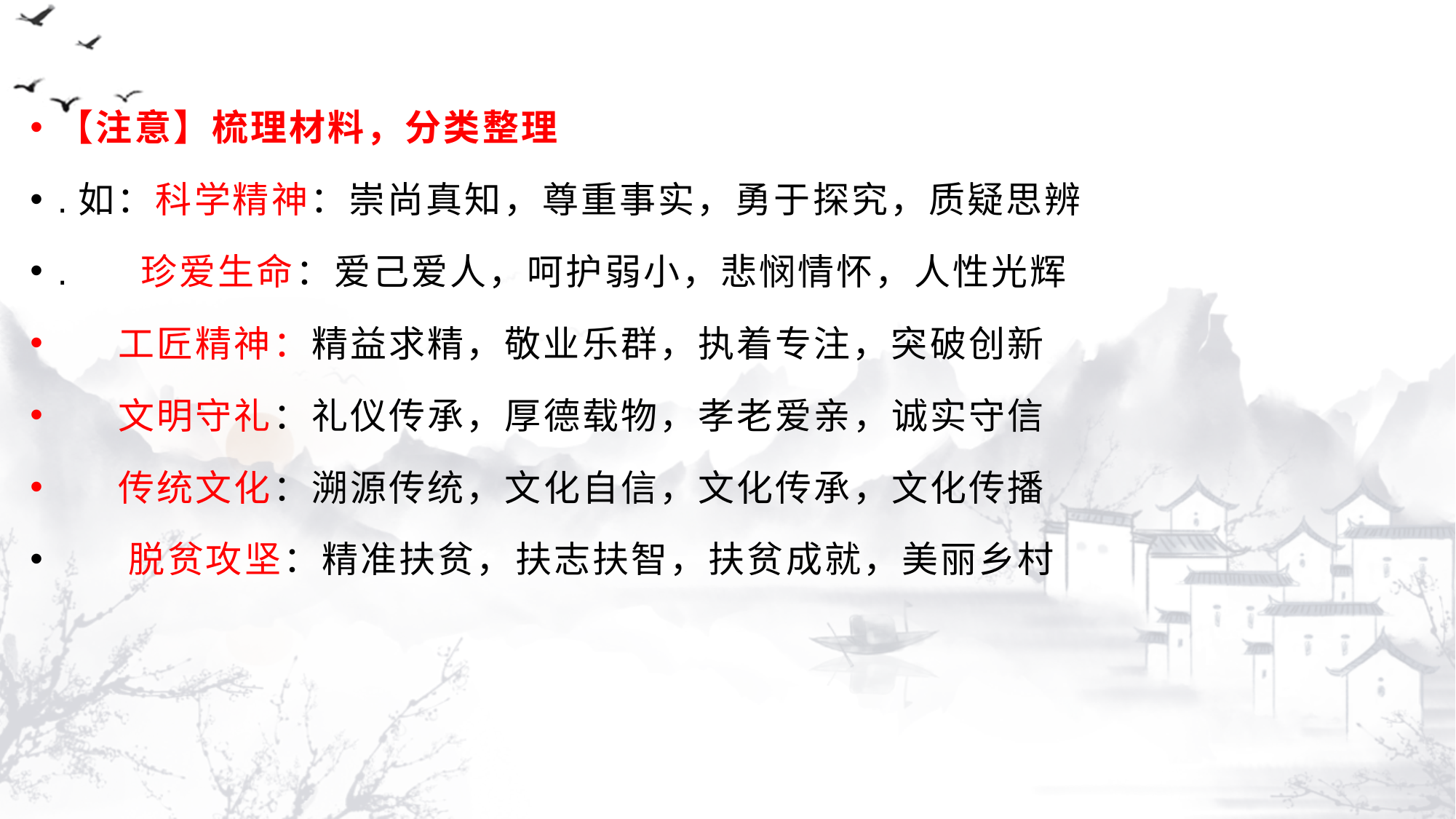

【注意】梳理材料，分类整理
.如：科学精神：崇尚真知，尊重事实，勇于探究，质疑思辨
.     珍爱生命：爱己爱人，呵护弱小，悲悯情怀，人性光辉
     工匠精神：精益求精，敬业乐群，执着专注，突破创新
     文明守礼：礼仪传承，厚德载物，孝老爱亲，诚实守信
     传统文化：溯源传统，文化自信，文化传承，文化传播
      脱贫攻坚：精准扶贫，扶志扶智，扶贫成就，美丽乡村

#